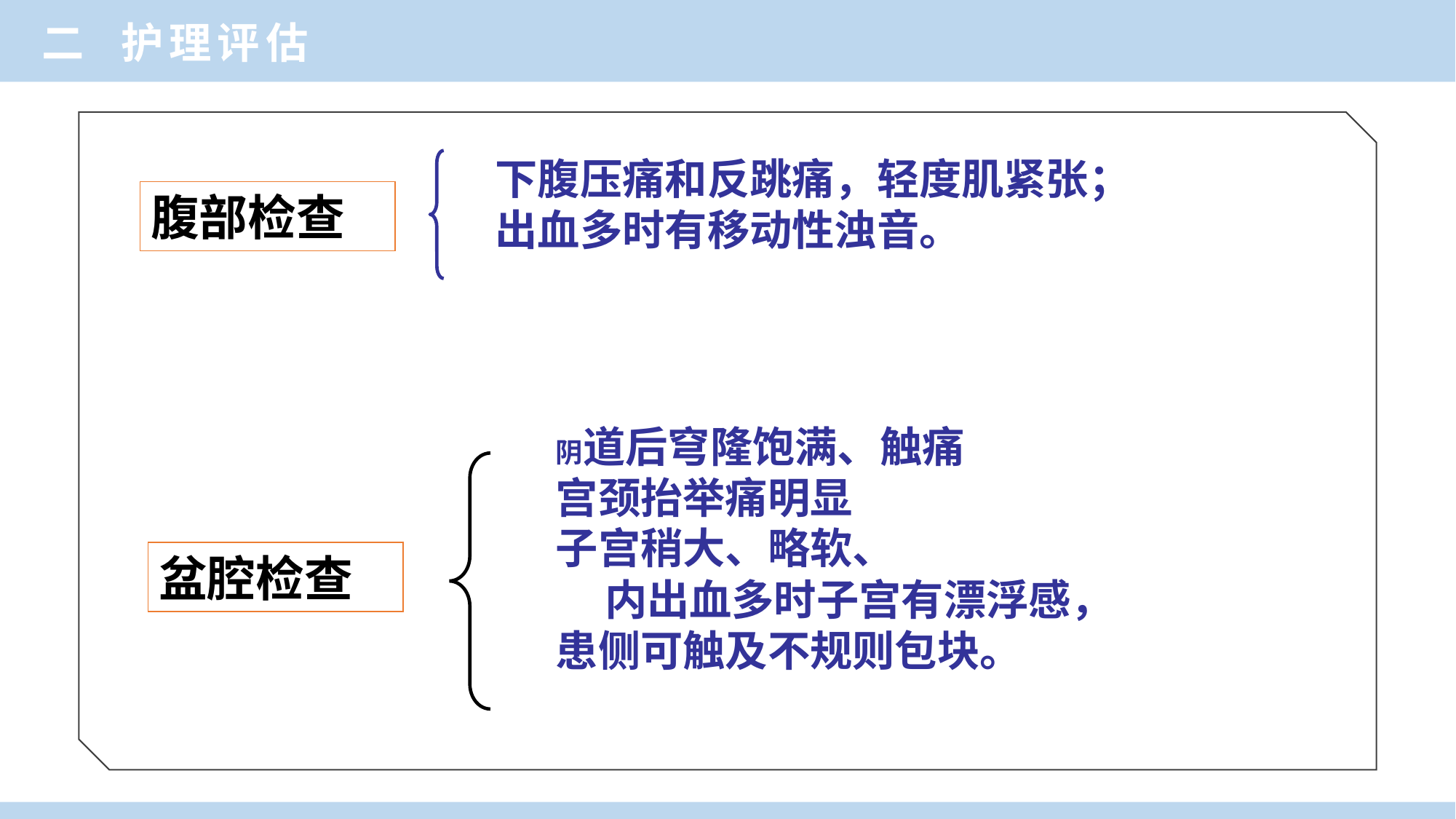

二  护理评估

下腹压痛和反跳痛，轻度肌紧张；
出血多时有移动性浊音。

腹部检查
阴道后穹隆饱满、触痛
宫颈抬举痛明显
子宫稍大、略软、
    内出血多时子宫有漂浮感，
患侧可触及不规则包块。

盆腔检查